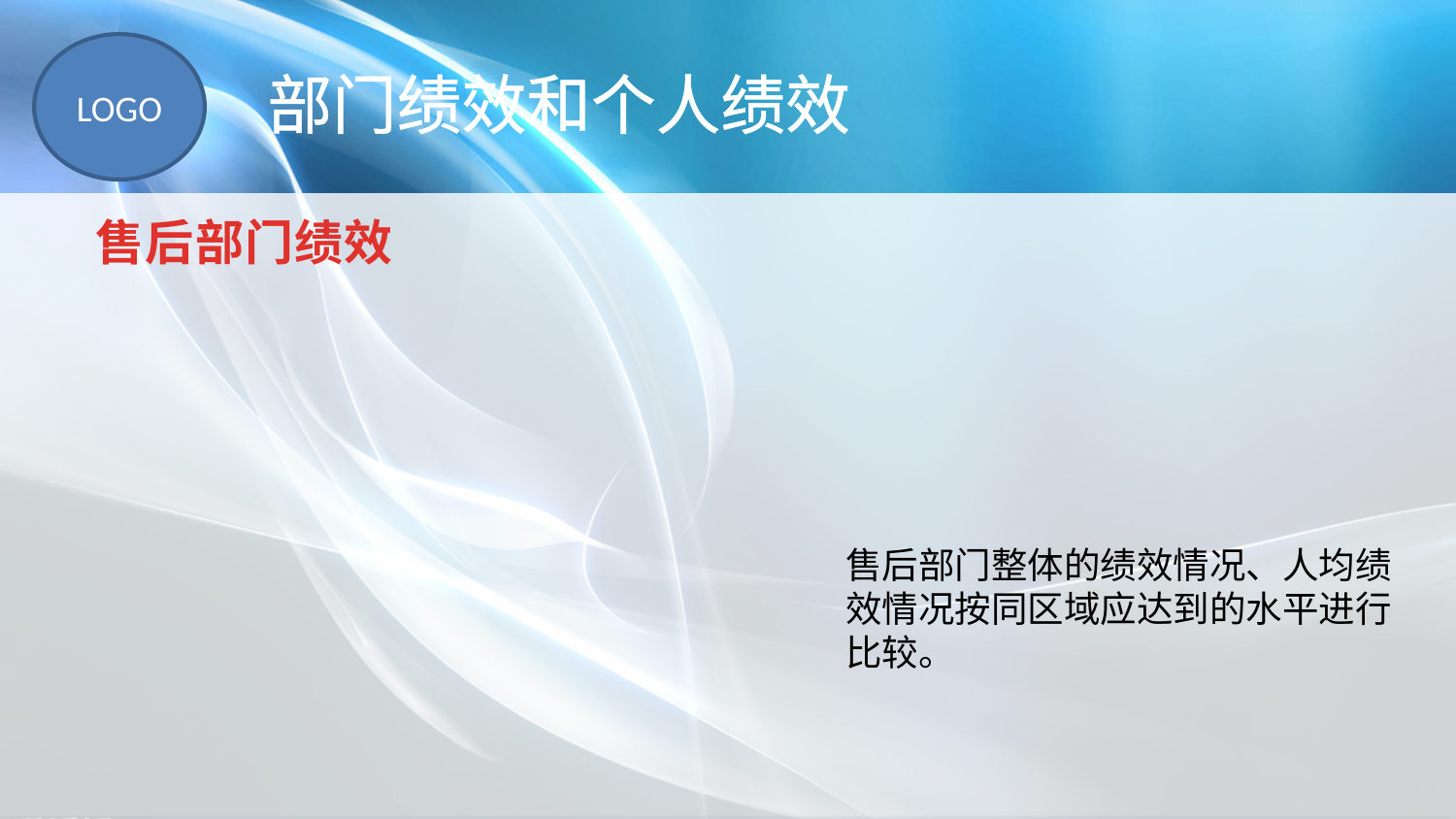

部门绩效和个人绩效
售后部门绩效
售后部门整体的绩效情况、人均绩效情况按同区域应达到的水平进行比较。